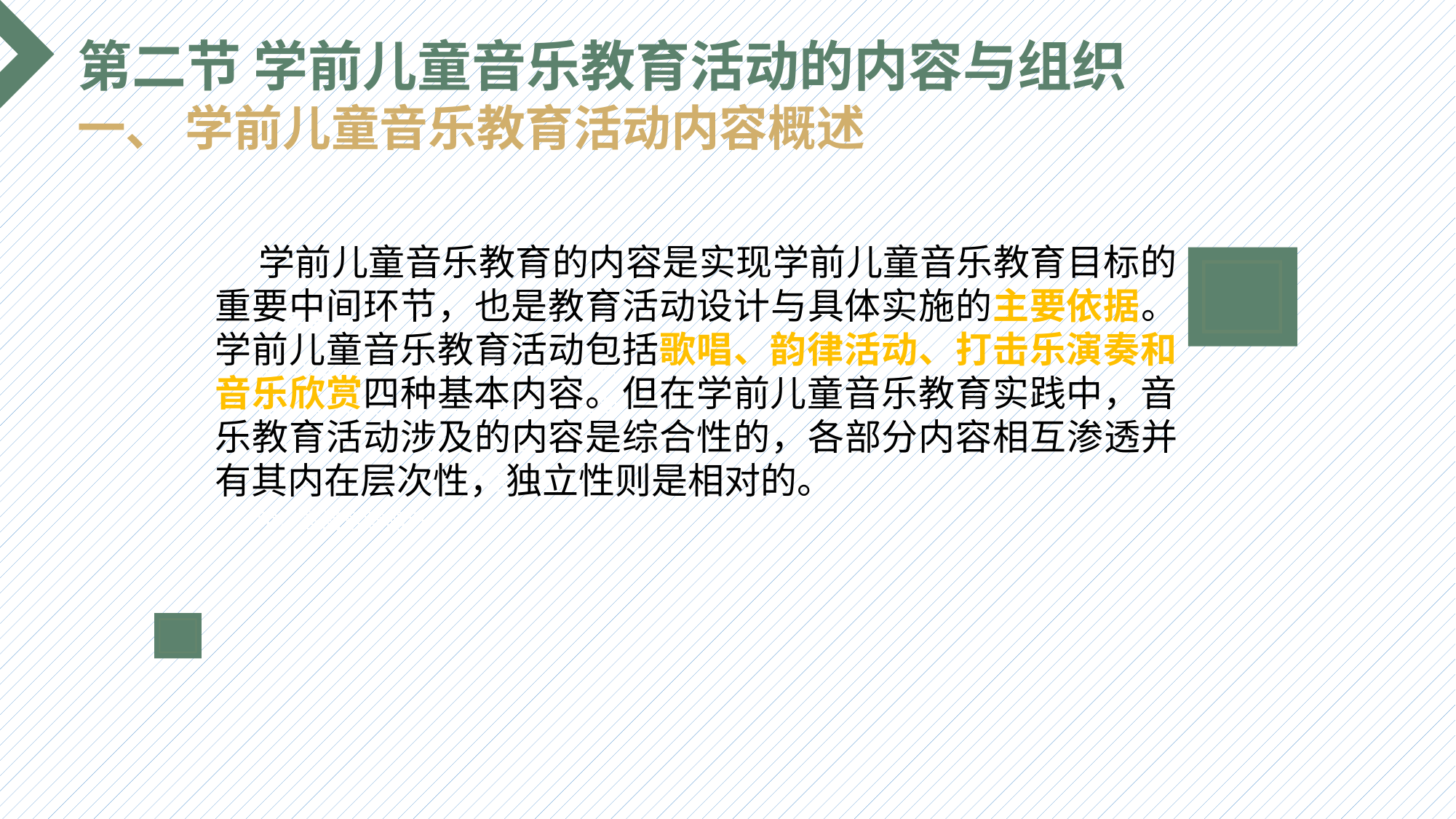

第二节 学前儿童音乐教育活动的内容与组织
一、 学前儿童音乐教育活动内容概述

    学前儿童音乐教育的内容是实现学前儿童音乐教育目标的重要中间环节，也是教育活动设计与具体实施的主要依据。学前儿童音乐教育活动包括歌唱、韵律活动、打击乐演奏和音乐欣赏四种基本内容。但在学前儿童音乐教育实践中，音乐教育活动涉及的内容是综合性的，各部分内容相互渗透并有其内在层次性，独立性则是相对的。

选题背景
输入您的内容，请简要说明，言简意赅即可输入您的内容，请简要说明，言简意赅即可输入您的内容，请简要说明，言简意赅即可输入您的内容，请简要说明，言简意赅即可